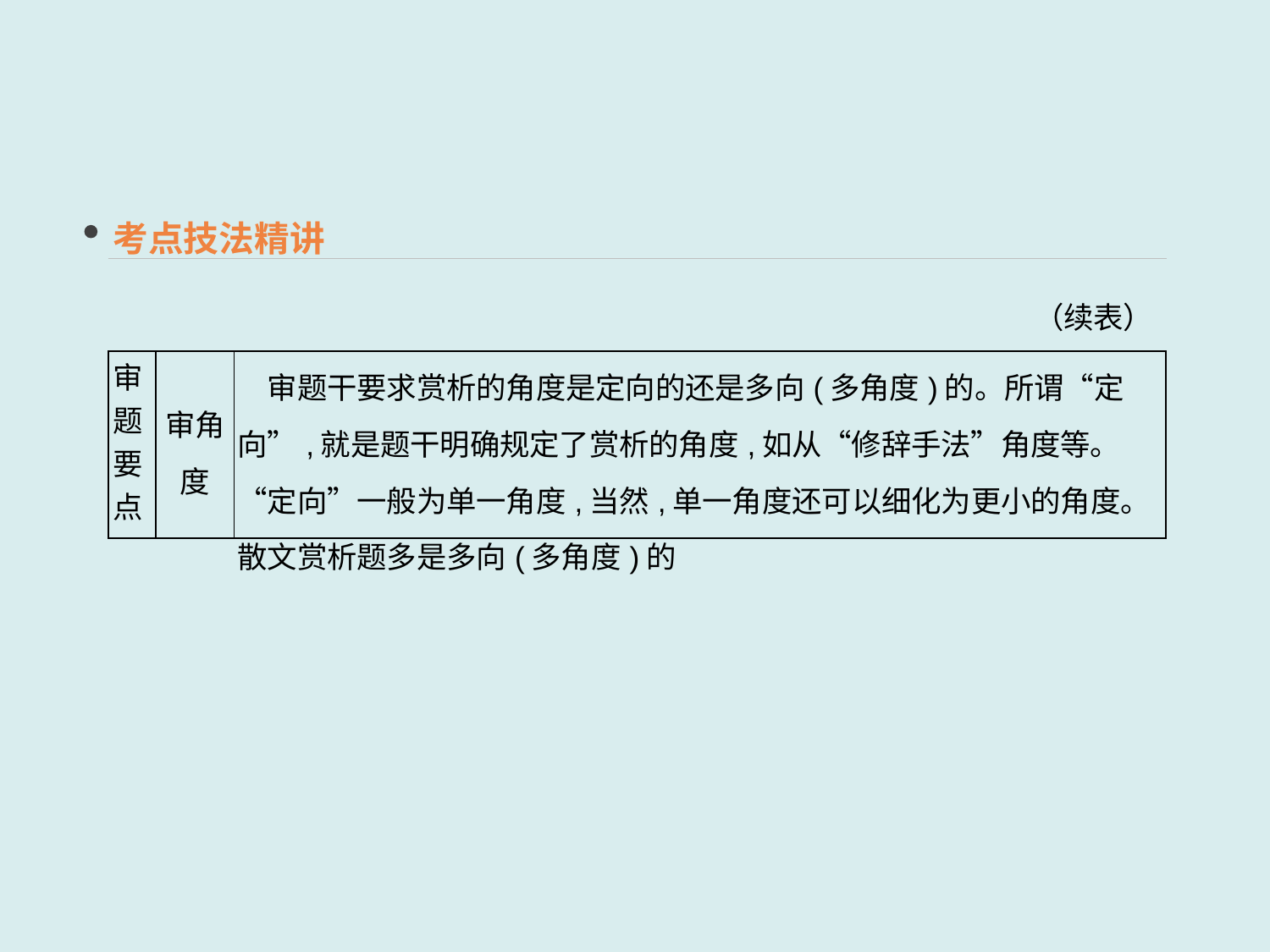

考点技法精讲

（续表）
| 审题要点 | 审角度 | 审题干要求赏析的角度是定向的还是多向(多角度)的。所谓“定向”,就是题干明确规定了赏析的角度,如从“修辞手法”角度等。“定向”一般为单一角度,当然,单一角度还可以细化为更小的角度。散文赏析题多是多向(多角度)的 |
| --- | --- | --- |